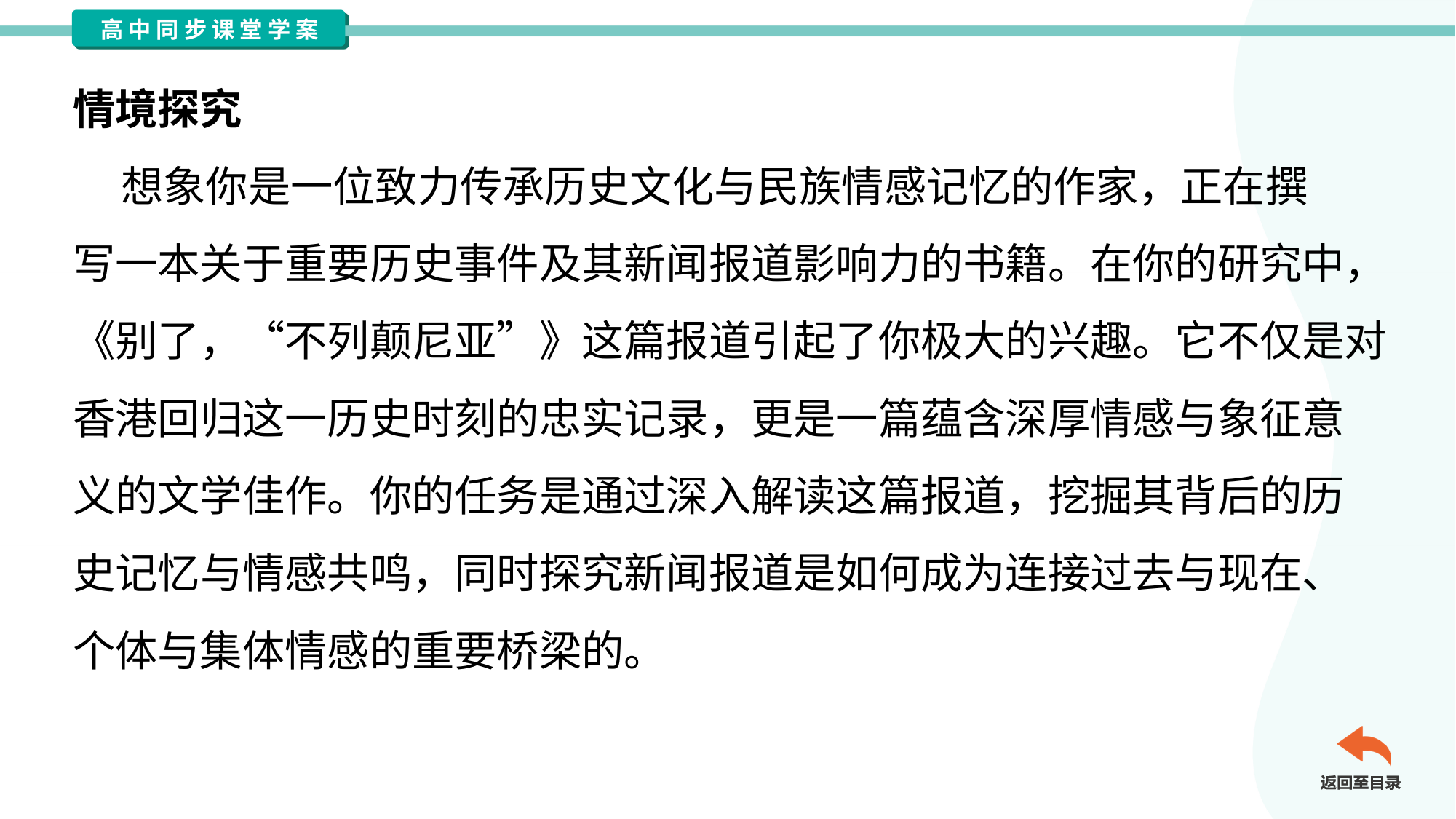

情境探究
    想象你是一位致力传承历史文化与民族情感记忆的作家，正在撰
写一本关于重要历史事件及其新闻报道影响力的书籍。在你的研究中，
《别了，“不列颠尼亚”》这篇报道引起了你极大的兴趣。它不仅是对
香港回归这一历史时刻的忠实记录，更是一篇蕴含深厚情感与象征意
义的文学佳作。你的任务是通过深入解读这篇报道，挖掘其背后的历
史记忆与情感共鸣，同时探究新闻报道是如何成为连接过去与现在、
个体与集体情感的重要桥梁的。